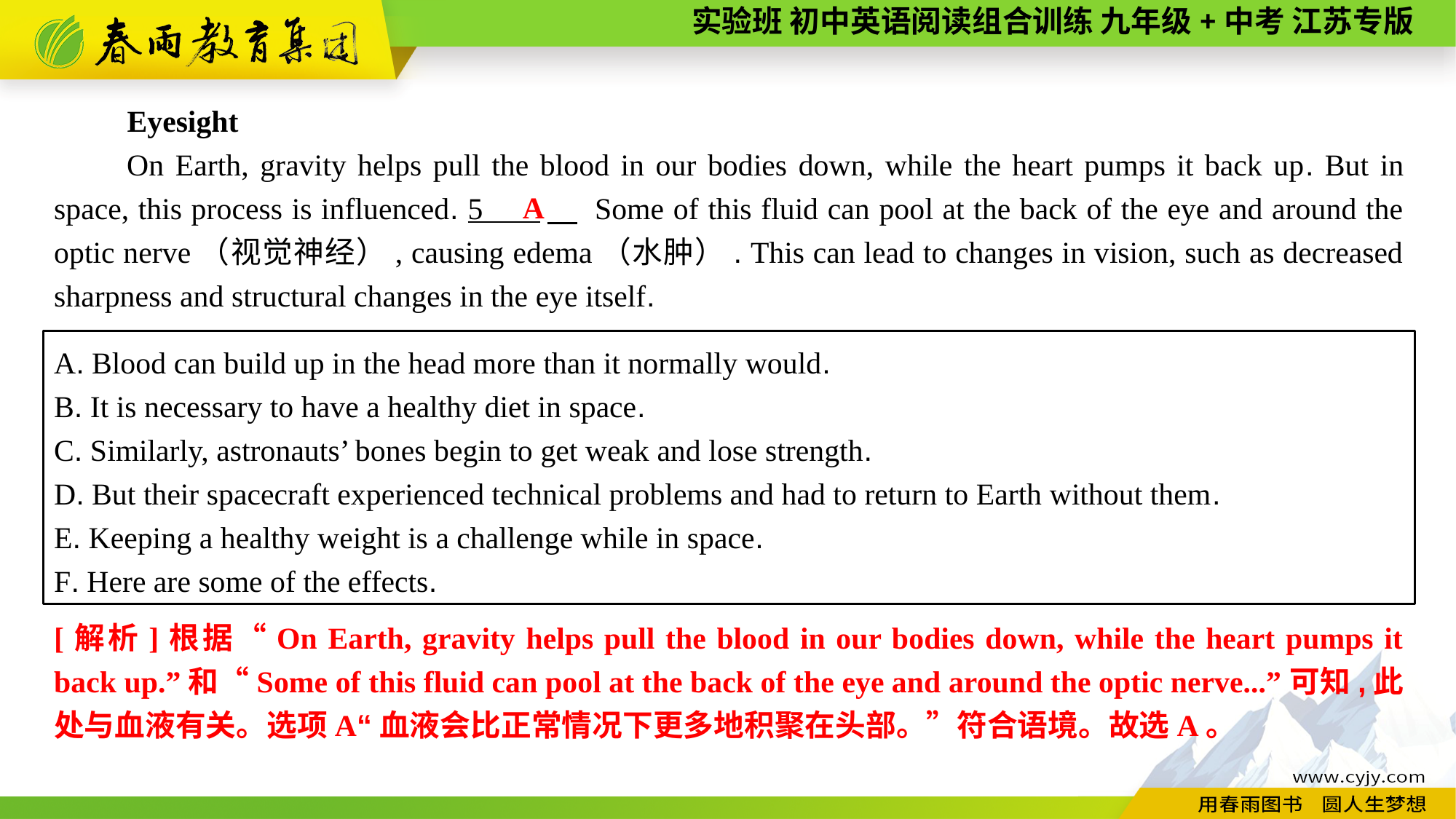

Eyesight
On Earth, gravity helps pull the blood in our bodies down, while the heart pumps it back up. But in space, this process is influenced. 5      　 Some of this fluid can pool at the back of the eye and around the optic nerve（视觉神经）, causing edema（水肿）. This can lead to changes in vision, such as decreased sharpness and structural changes in the eye itself.
A
A. Blood can build up in the head more than it normally would.
B. It is necessary to have a healthy diet in space.
C. Similarly, astronauts’ bones begin to get weak and lose strength.
D. But their spacecraft experienced technical problems and had to return to Earth without them.
E. Keeping a healthy weight is a challenge while in space.
F. Here are some of the effects.
[解析]根据“On Earth, gravity helps pull the blood in our bodies down, while the heart pumps it back up.”和“Some of this fluid can pool at the back of the eye and around the optic nerve...”可知,此处与血液有关。选项A“血液会比正常情况下更多地积聚在头部。”符合语境。故选A。